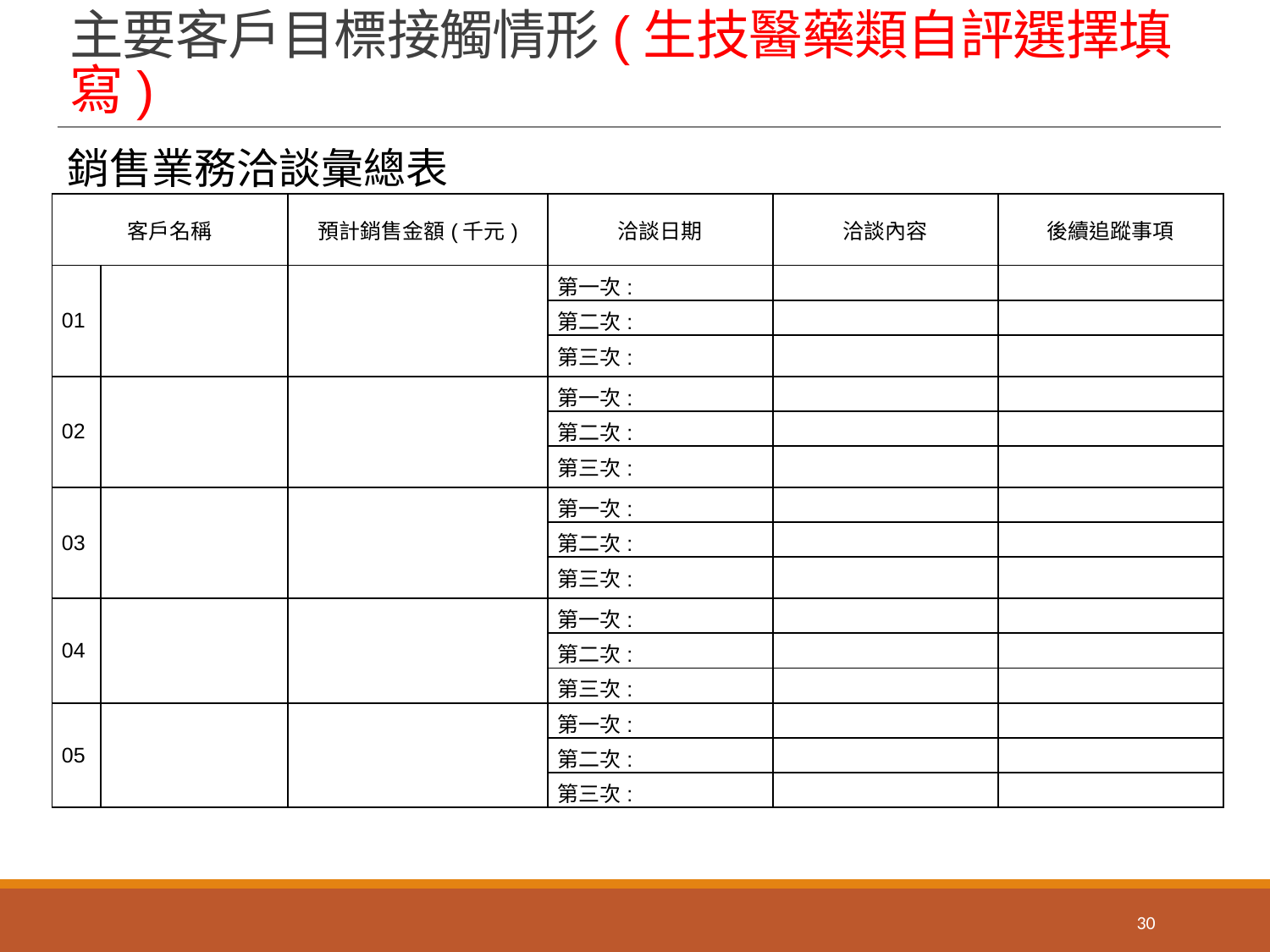

# 主要客戶目標接觸情形(生技醫藥類自評選擇填寫)
銷售業務洽談彙總表
| 客戶名稱 |  | 預計銷售金額(千元) | 洽談日期 | 洽談內容 | 後續追蹤事項 |
| --- | --- | --- | --- | --- | --- |
| 01 |  |  | 第一次: |  |  |
|  |  |  | 第二次: |  |  |
|  |  |  | 第三次: |  |  |
| 02 |  |  | 第一次: |  |  |
|  |  |  | 第二次: |  |  |
|  |  |  | 第三次: |  |  |
| 03 |  |  | 第一次: |  |  |
|  |  |  | 第二次: |  |  |
|  |  |  | 第三次: |  |  |
| 04 |  |  | 第一次: |  |  |
|  |  |  | 第二次: |  |  |
|  |  |  | 第三次: |  |  |
| 05 |  |  | 第一次: |  |  |
|  |  |  | 第二次: |  |  |
|  |  |  | 第三次: |  |  |
30